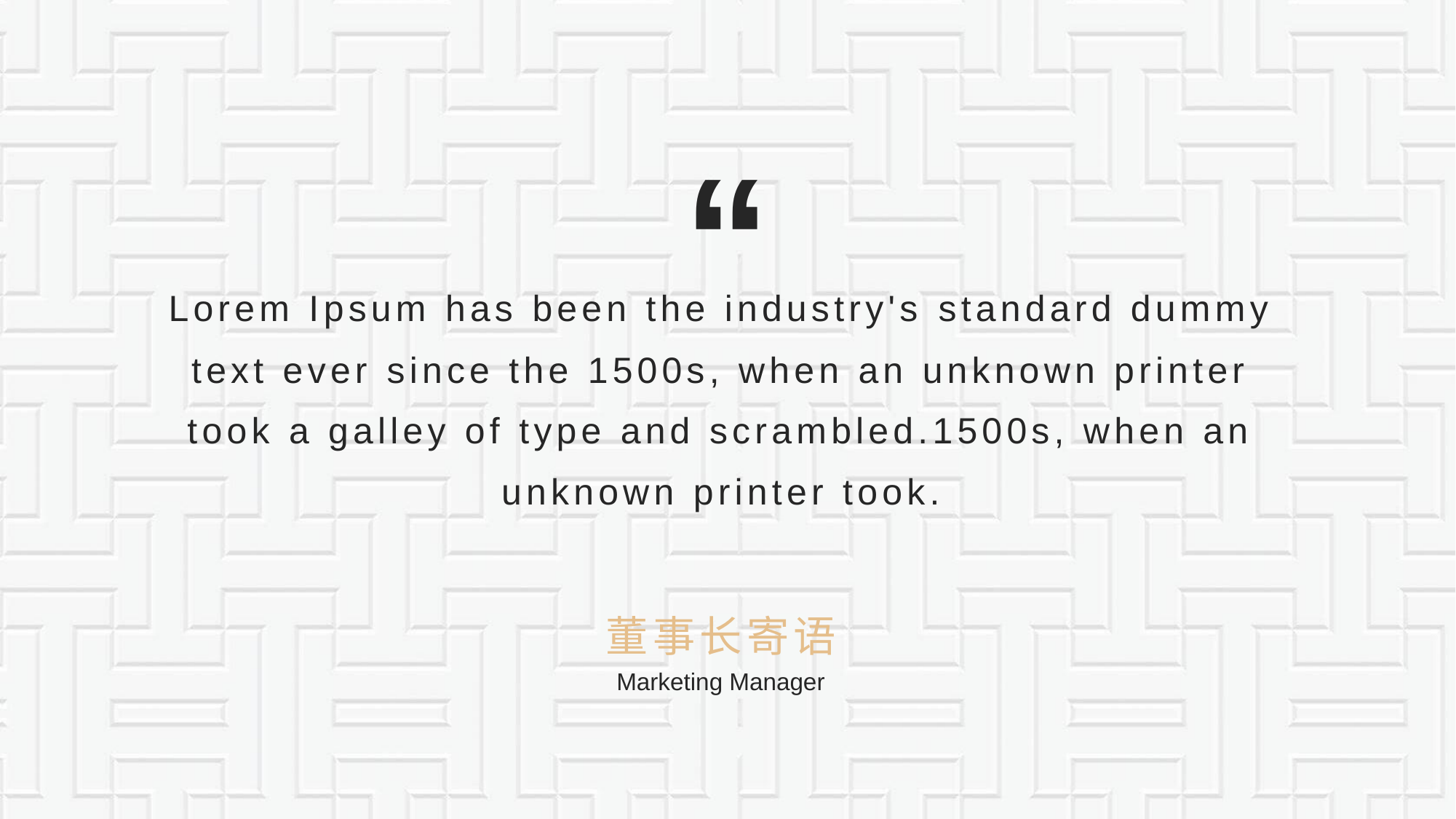

“
Lorem Ipsum has been the industry's standard dummy text ever since the 1500s, when an unknown printer took a galley of type and scrambled.1500s, when an unknown printer took.
董事长寄语
Marketing Manager